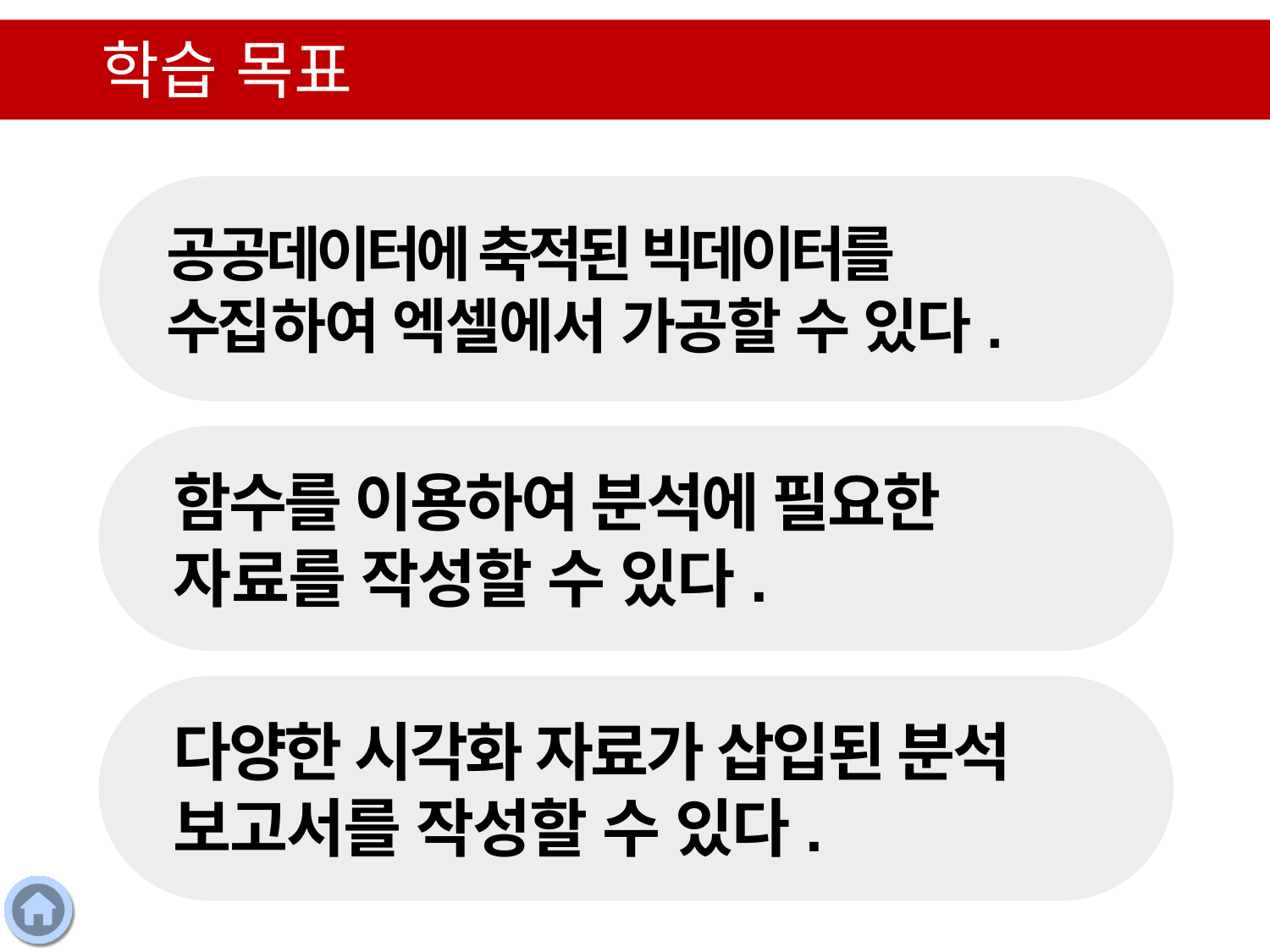

학습 목표

공공데이터에 축적된 빅데이터를 수집하여 엑셀에서 가공할 수 있다.

함수를 이용하여 분석에 필요한 자료를 작성할 수 있다.

다양한 시각화 자료가 삽입된 분석 보고서를 작성할 수 있다.